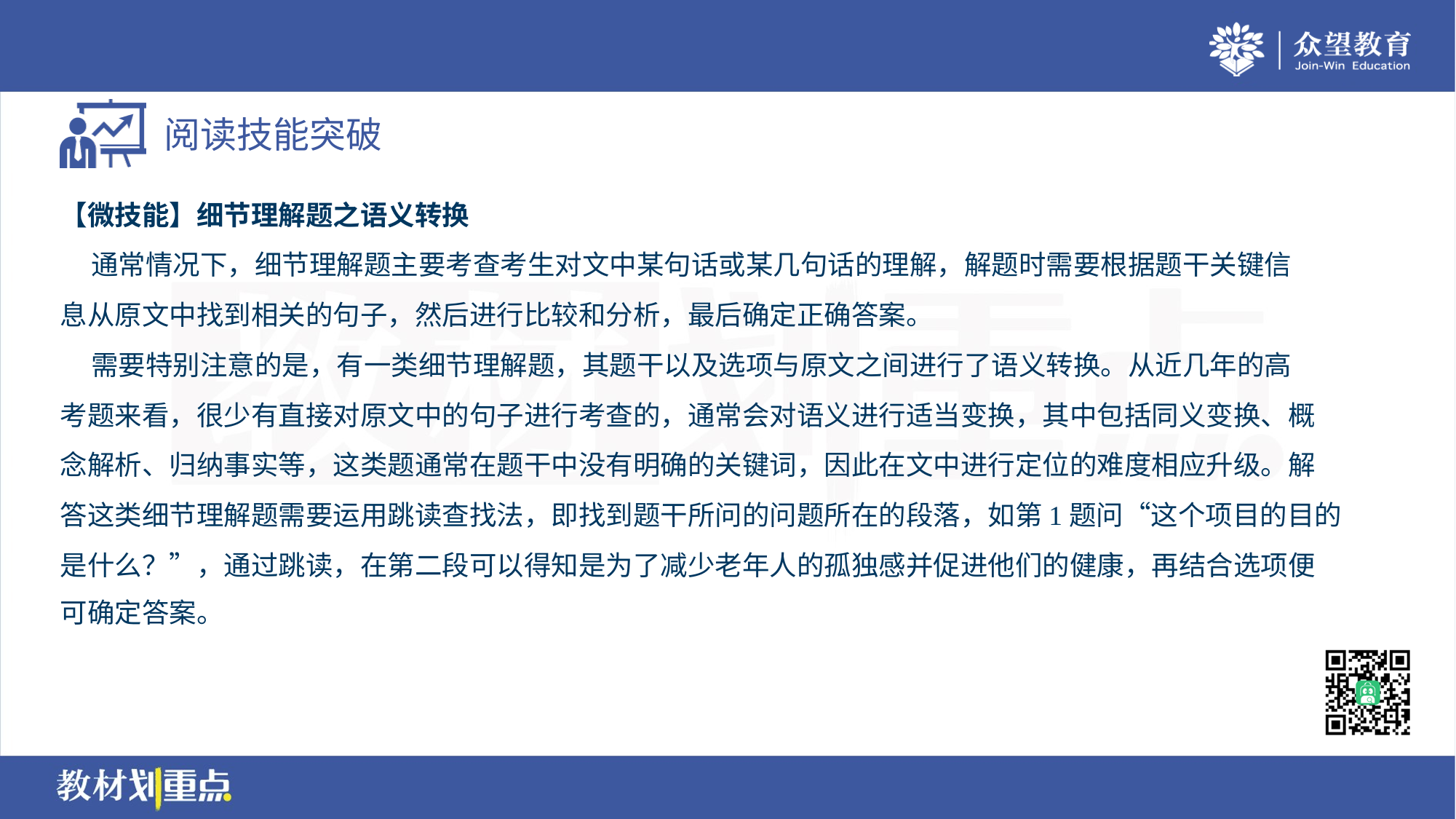

【微技能】细节理解题之语义转换
    通常情况下，细节理解题主要考查考生对文中某句话或某几句话的理解，解题时需要根据题干关键信
息从原文中找到相关的句子，然后进行比较和分析，最后确定正确答案。
    需要特别注意的是，有一类细节理解题，其题干以及选项与原文之间进行了语义转换。从近几年的高
考题来看，很少有直接对原文中的句子进行考查的，通常会对语义进行适当变换，其中包括同义变换、概
念解析、归纳事实等，这类题通常在题干中没有明确的关键词，因此在文中进行定位的难度相应升级。解
答这类细节理解题需要运用跳读查找法，即找到题干所问的问题所在的段落，如第1题问“这个项目的目的
是什么？”，通过跳读，在第二段可以得知是为了减少老年人的孤独感并促进他们的健康，再结合选项便
可确定答案。